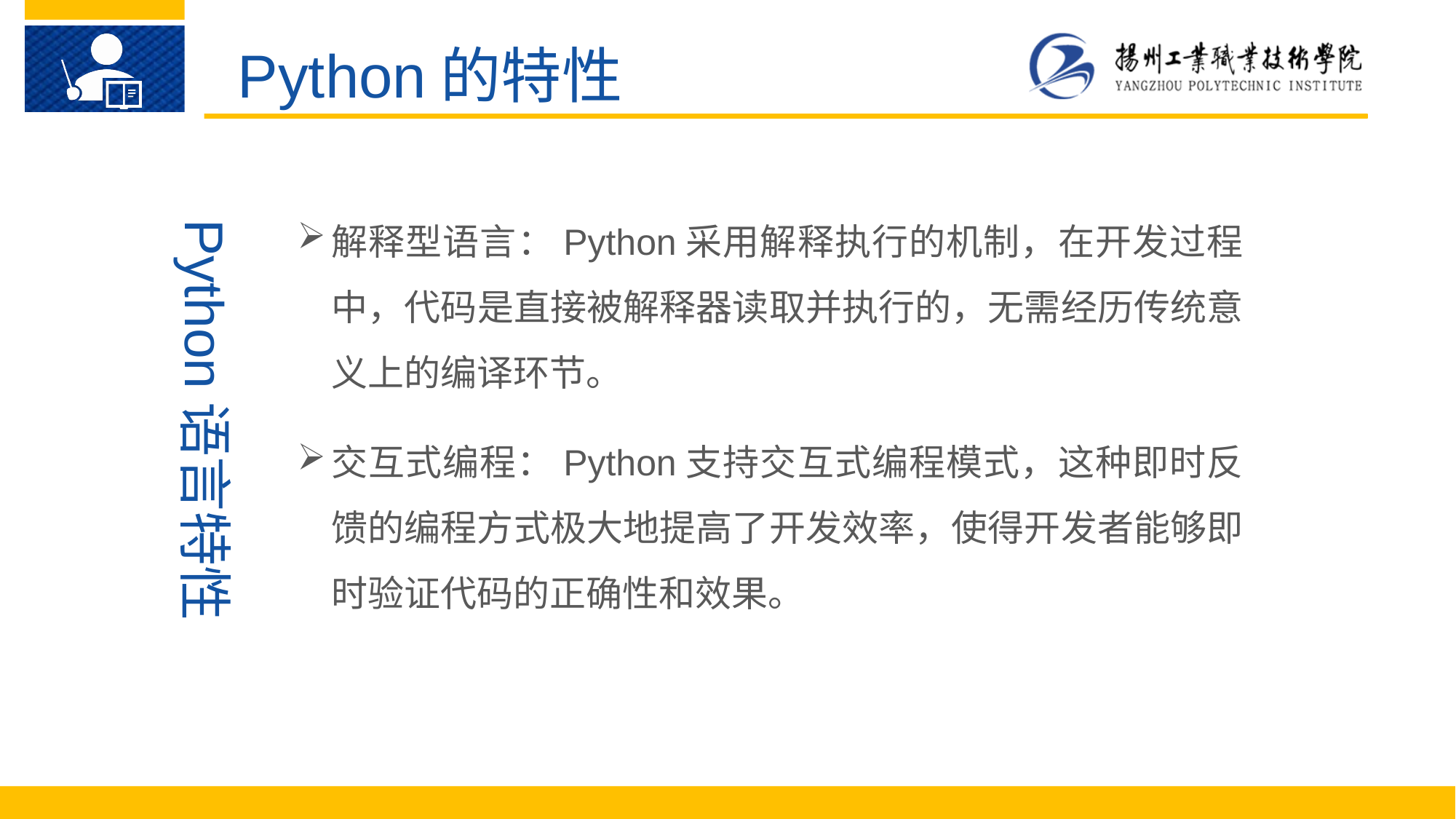

Python的特性
解释型语言：Python采用解释执行的机制，在开发过程中，代码是直接被解释器读取并执行的，无需经历传统意义上的编译环节。

交互式编程：Python支持交互式编程模式，这种即时反馈的编程方式极大地提高了开发效率，使得开发者能够即时验证代码的正确性和效果。

Python语言特性